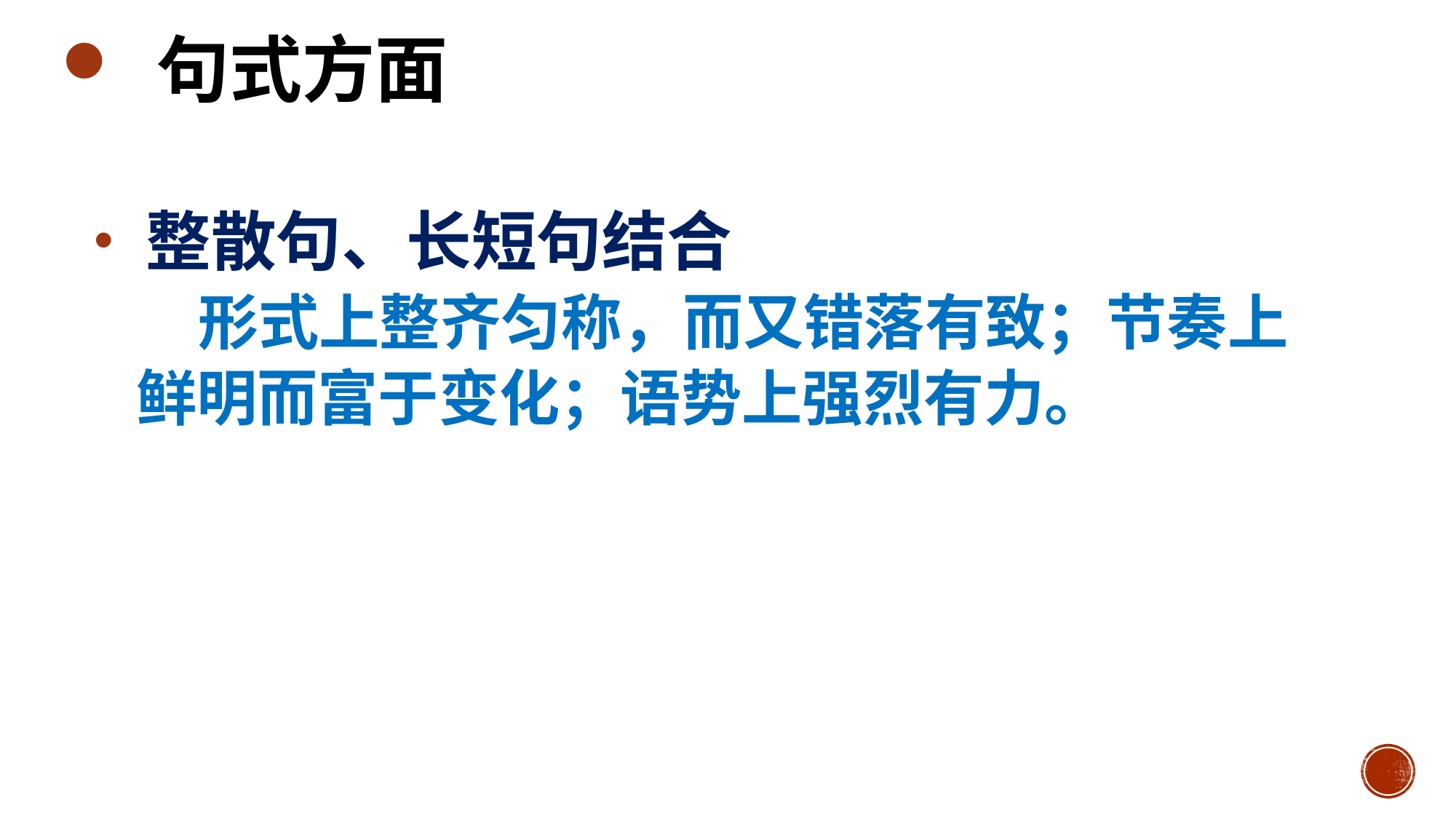

句式方面

 整散句、长短句结合
      形式上整齐匀称，而又错落有致；节奏上
  鲜明而富于变化；语势上强烈有力。